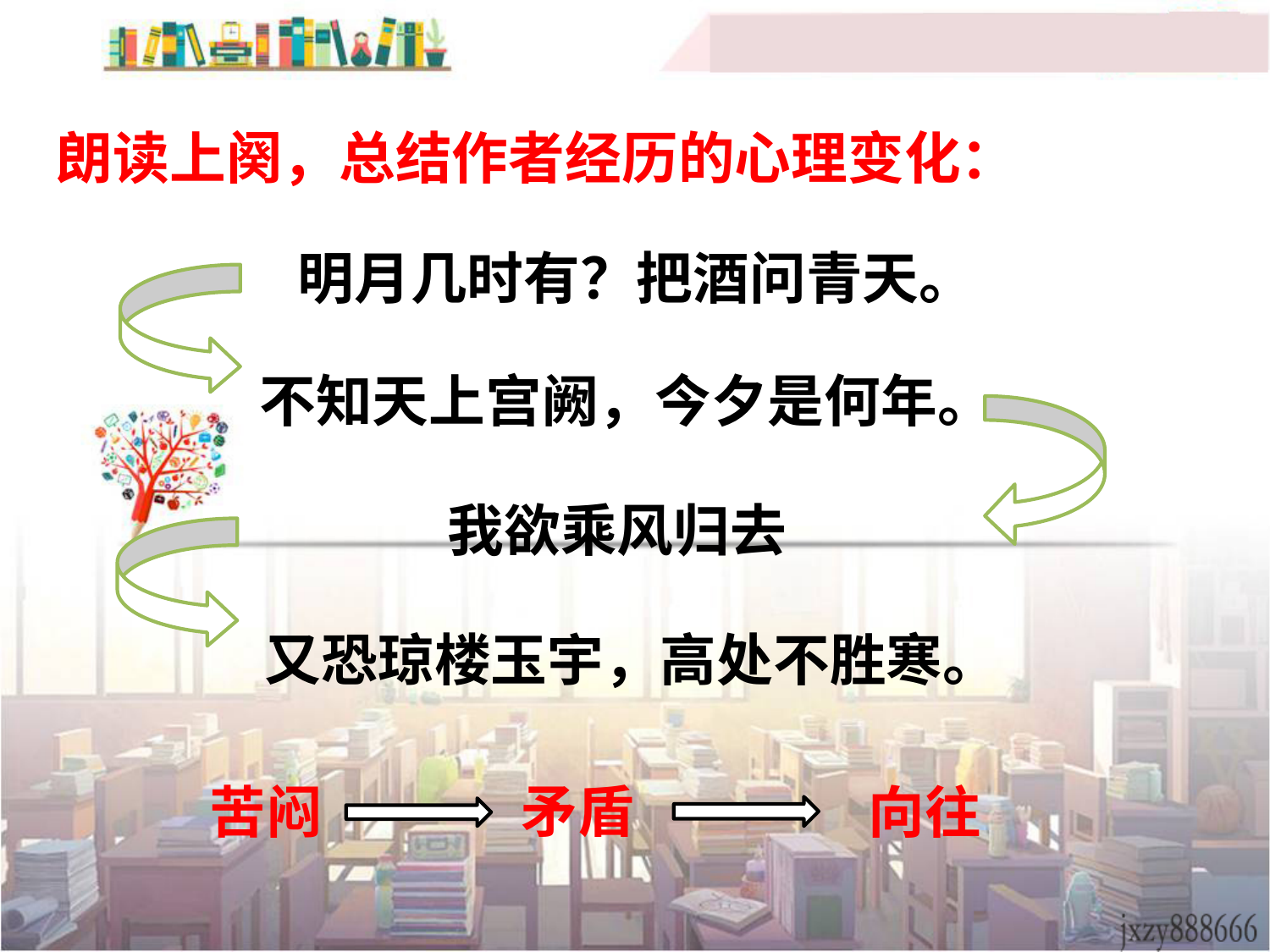

朗读上阕，总结作者经历的心理变化：
明月几时有？把酒问青天。

不知天上宫阙，今夕是何年。

我欲乘风归去

又恐琼楼玉宇，高处不胜寒。
矛盾
向往
苦闷